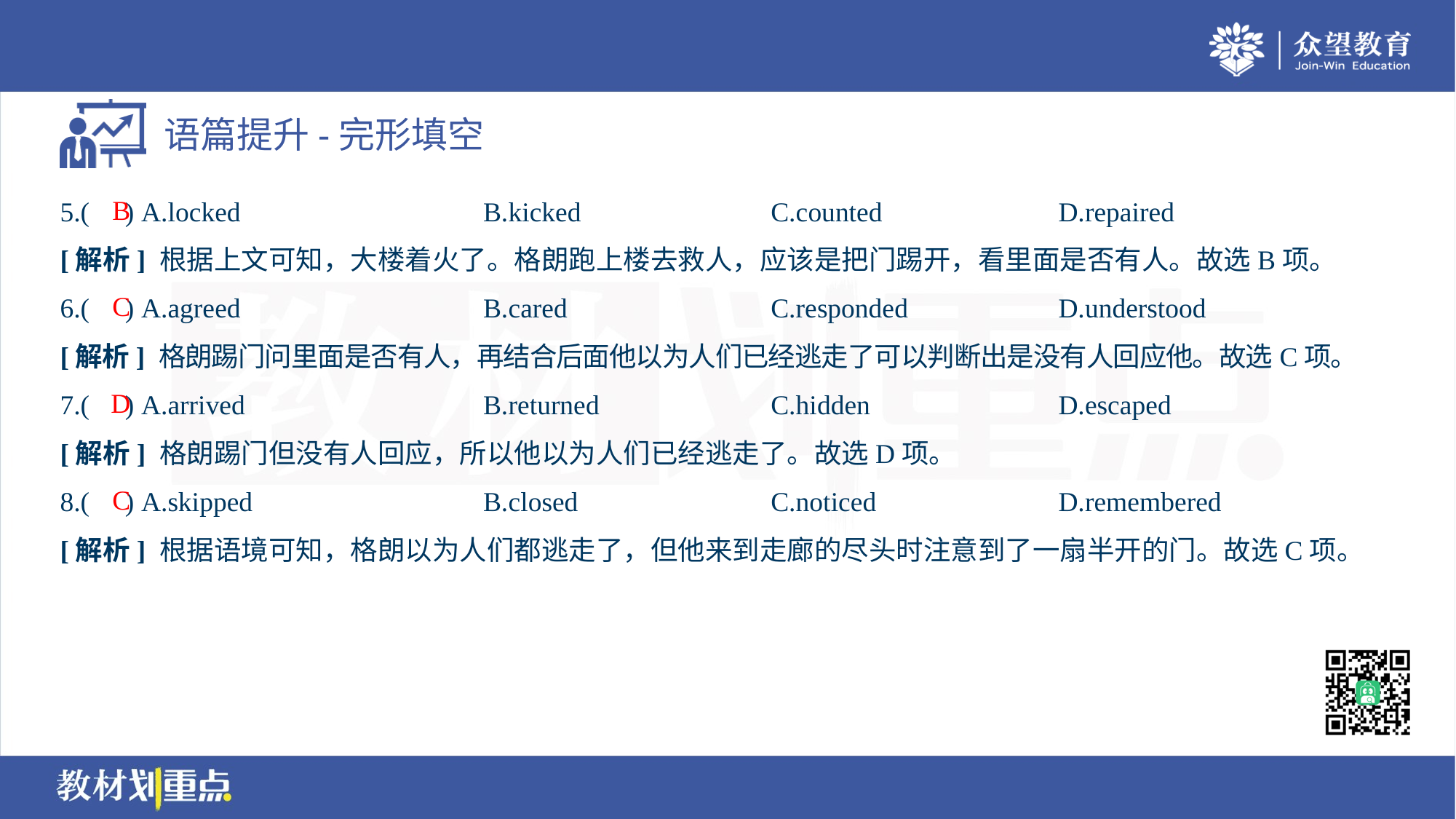

B
5.(     ) A.locked	B.kicked	C.counted	D.repaired
[解析] 根据上文可知，大楼着火了。格朗跑上楼去救人，应该是把门踢开，看里面是否有人。故选B项。
C
6.(     ) A.agreed	B.cared	C.responded	D.understood
[解析] 格朗踢门问里面是否有人，再结合后面他以为人们已经逃走了可以判断出是没有人回应他。故选C项。
D
7.(     ) A.arrived	B.returned	C.hidden	D.escaped
[解析] 格朗踢门但没有人回应，所以他以为人们已经逃走了。故选D项。
C
8.(     ) A.skipped	B.closed	C.noticed	D.remembered
[解析] 根据语境可知，格朗以为人们都逃走了，但他来到走廊的尽头时注意到了一扇半开的门。故选C项。